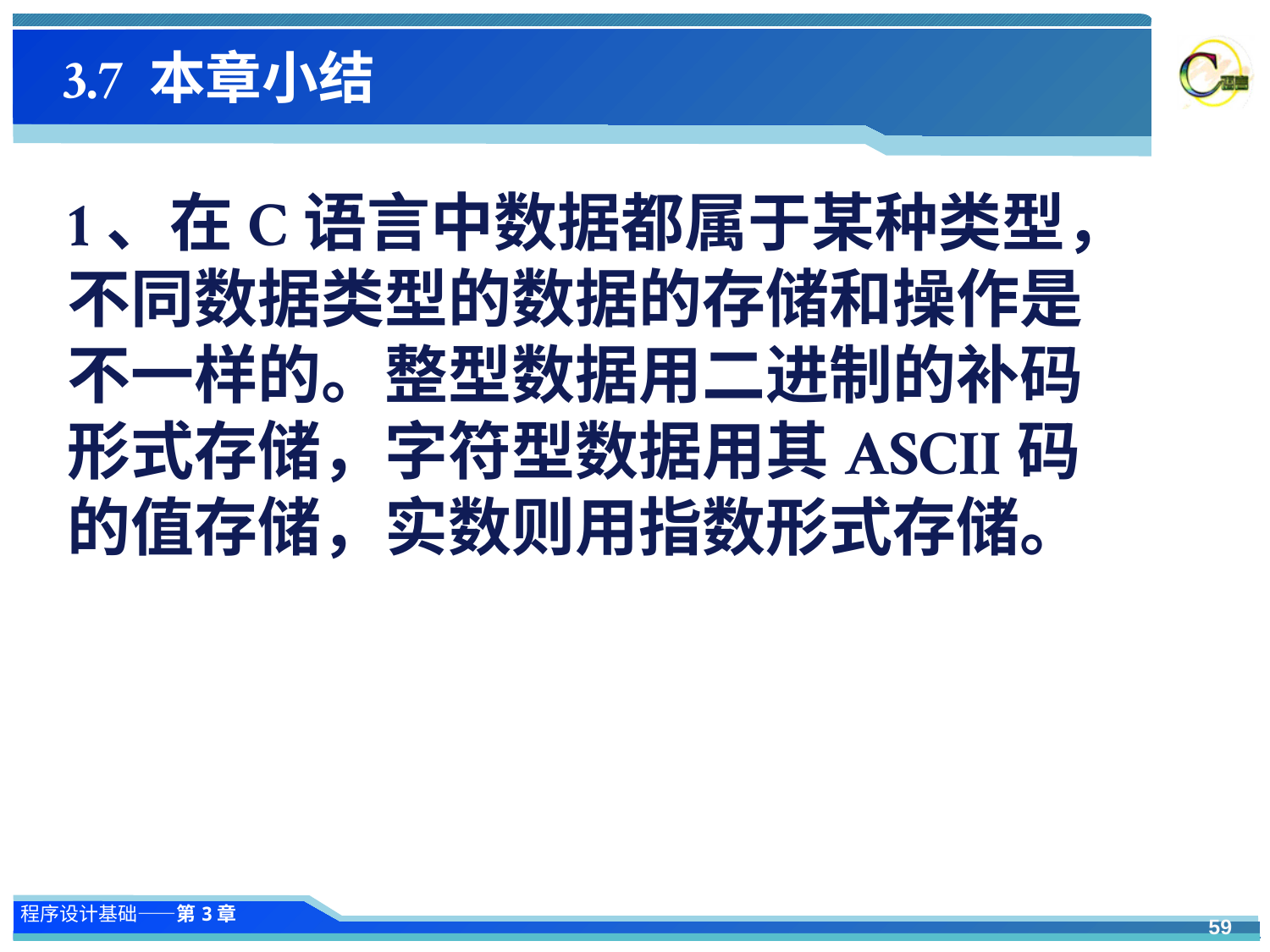

3.7 本章小结
1、在C语言中数据都属于某种类型，不同数据类型的数据的存储和操作是不一样的。整型数据用二进制的补码形式存储，字符型数据用其ASCII码的值存储，实数则用指数形式存储。
59